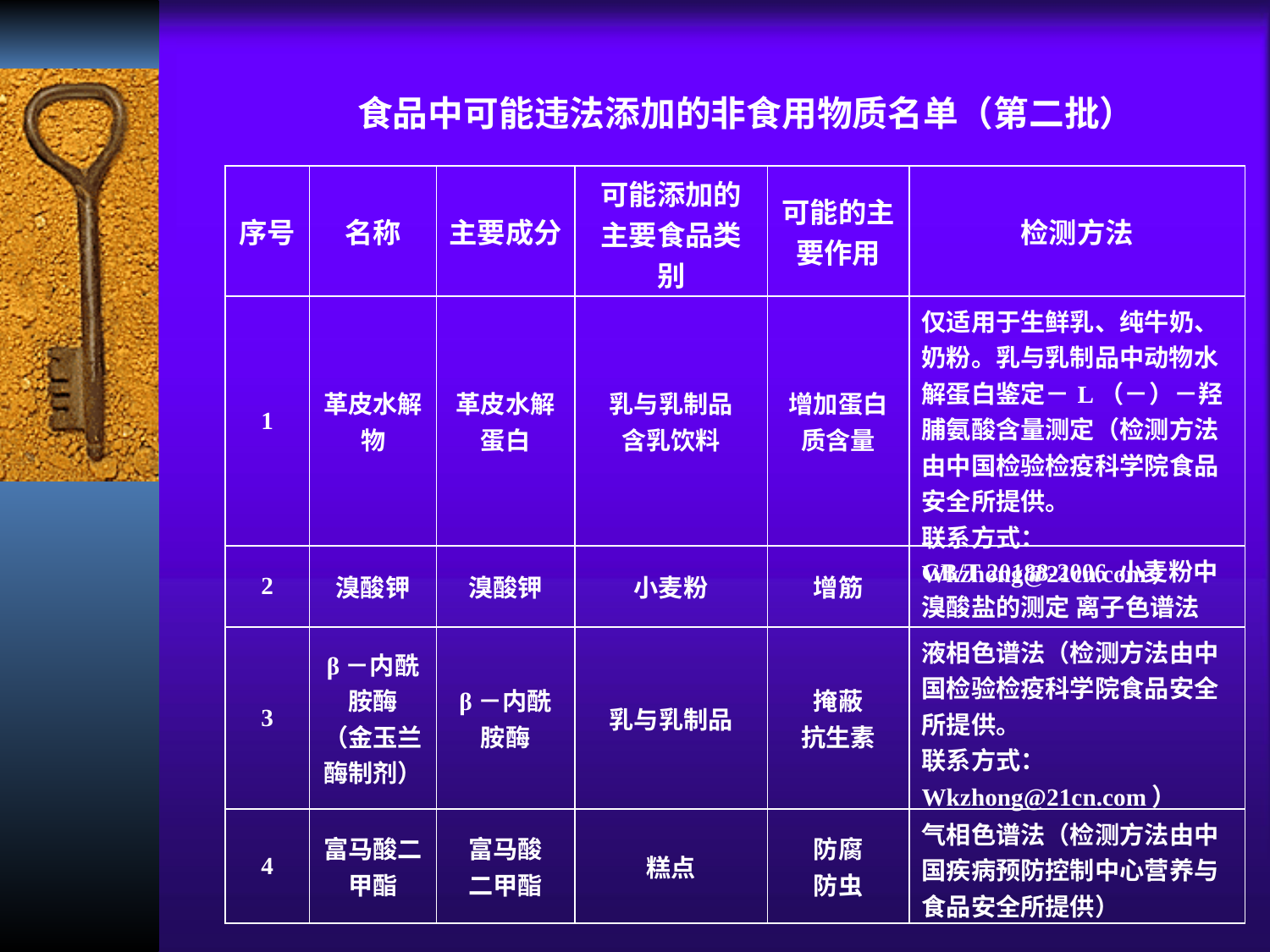

食品中可能违法添加的非食用物质名单（第二批）

| 序号 | 名称 | 主要成分 | 可能添加的主要食品类别 | 可能的主要作用 | 检测方法 |
| --- | --- | --- | --- | --- | --- |
| 1 | 革皮水解物 | 革皮水解蛋白 | 乳与乳制品 含乳饮料 | 增加蛋白质含量 | 仅适用于生鲜乳、纯牛奶、奶粉。乳与乳制品中动物水解蛋白鉴定－L（－）－羟脯氨酸含量测定（检测方法由中国检验检疫科学院食品安全所提供。 联系方式： Wkzhong@21cn.com） |
| 2 | 溴酸钾 | 溴酸钾 | 小麦粉 | 增筋 | GB/T 20188-2006 小麦粉中溴酸盐的测定 离子色谱法 |
| 3 | β－内酰胺酶 （金玉兰酶制剂） | β－内酰胺酶 | 乳与乳制品 | 掩蔽 抗生素 | 液相色谱法（检测方法由中国检验检疫科学院食品安全所提供。 联系方式： Wkzhong@21cn.com） |
| 4 | 富马酸二甲酯 | 富马酸 二甲酯 | 糕点 | 防腐 防虫 | 气相色谱法（检测方法由中国疾病预防控制中心营养与食品安全所提供） |